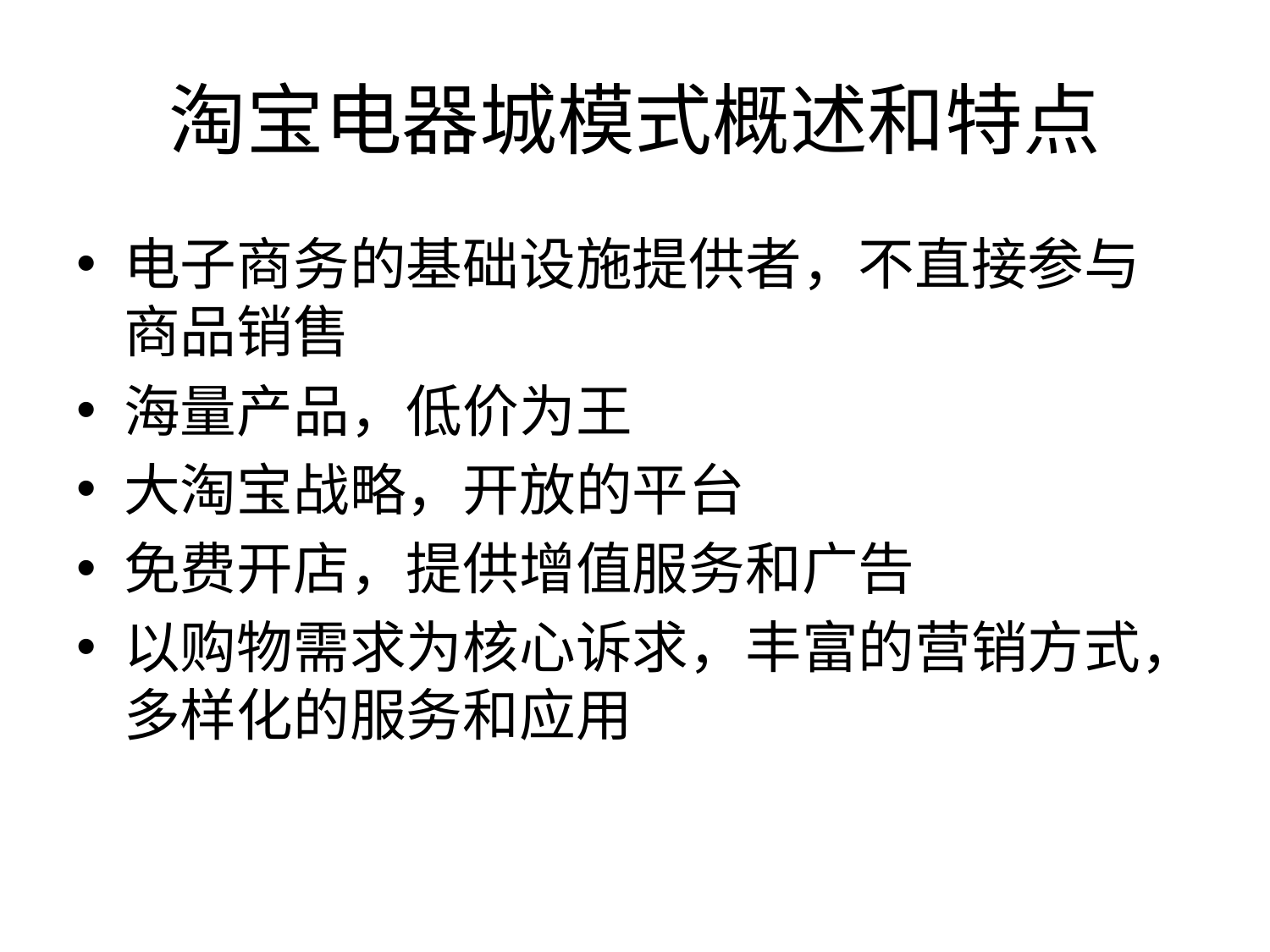

# 淘宝电器城模式概述和特点
电子商务的基础设施提供者，不直接参与商品销售
海量产品，低价为王
大淘宝战略，开放的平台
免费开店，提供增值服务和广告
以购物需求为核心诉求，丰富的营销方式，多样化的服务和应用